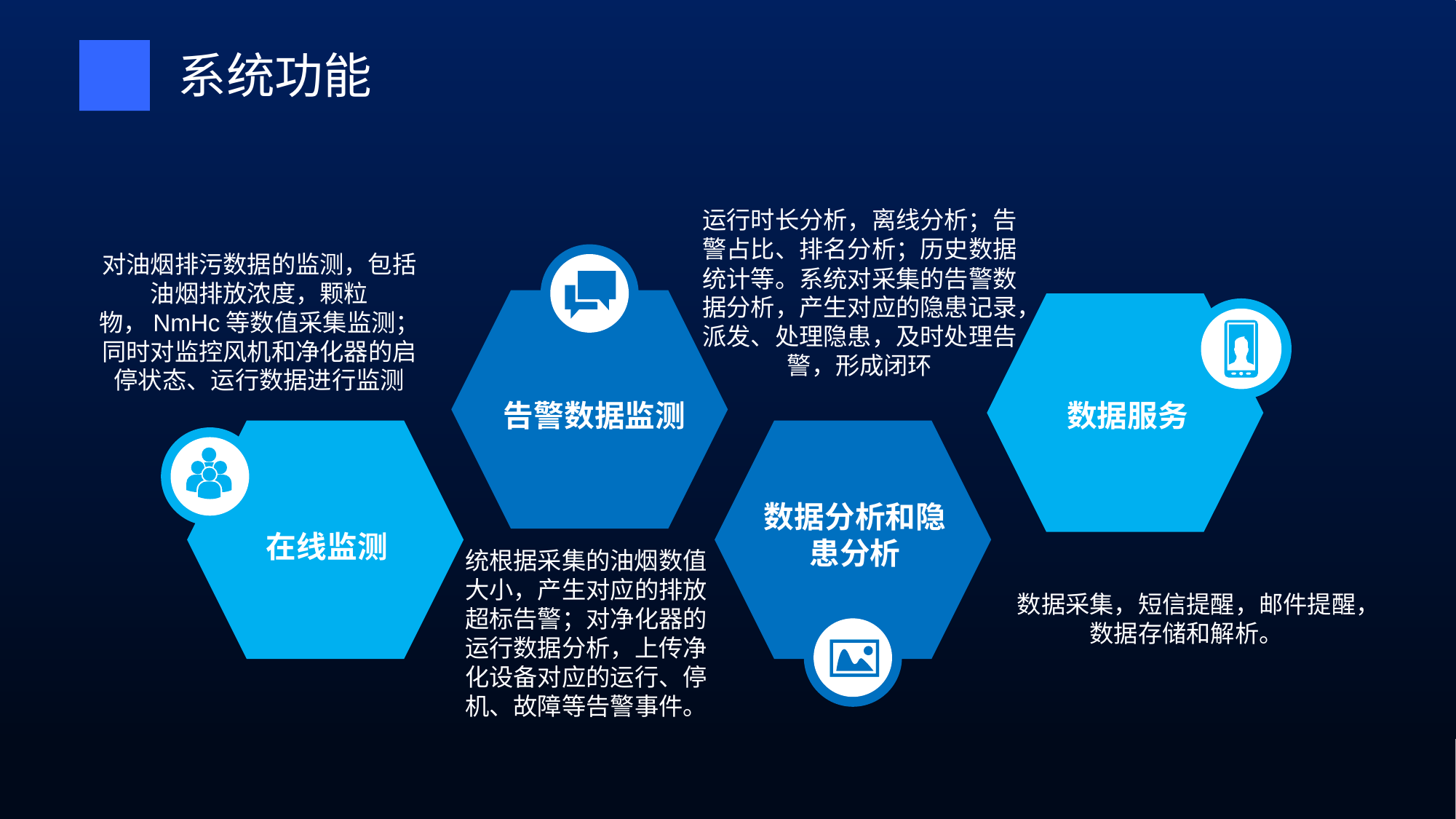

系统功能

运行时长分析，离线分析；告警占比、排名分析；历史数据统计等。系统对采集的告警数据分析，产生对应的隐患记录，派发、处理隐患，及时处理告警，形成闭环
数据分析和隐患分析

对油烟排污数据的监测，包括油烟排放浓度，颗粒物，NmHc等数值采集监测；同时对监控风机和净化器的启停状态、运行数据进行监测
在线监测

数据服务
数据采集，短信提醒，邮件提醒，数据存储和解析。
告警数据监测
统根据采集的油烟数值大小，产生对应的排放超标告警；对净化器的运行数据分析，上传净化设备对应的运行、停机、故障等告警事件。